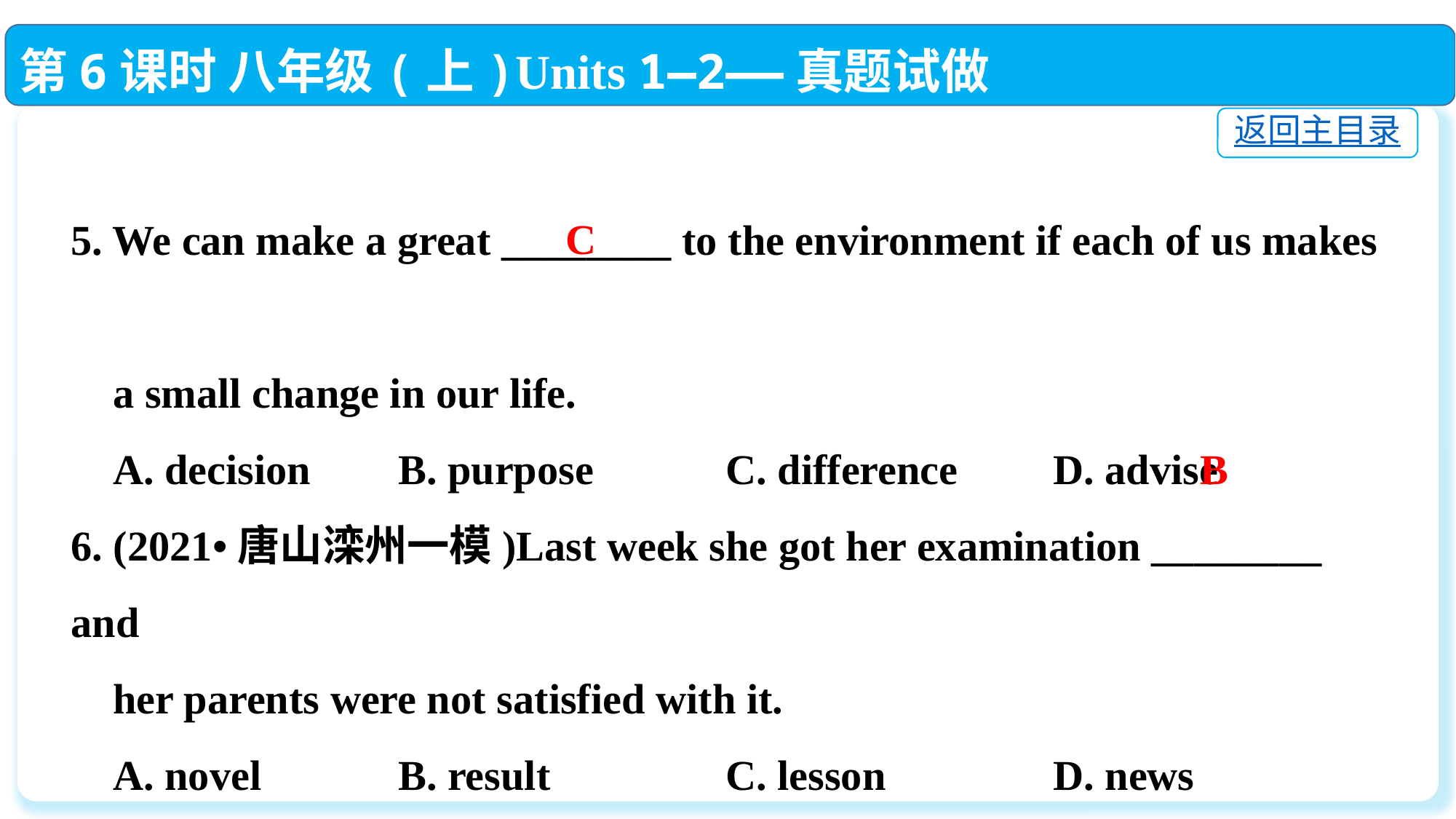

第6课时 八年级(上)Units 1—2——真题试做

返回主目录
5. We can make a great ________ to the environment if each of us makes
    a small change in our life.
    A. decision　	B. purpose　   	C. difference　	D. advise
6. (2021•唐山滦州一模)Last week she got her examination ________ and
    her parents were not satisfied with it.
    A. novel		B. result		C. lesson		D. news

C
B